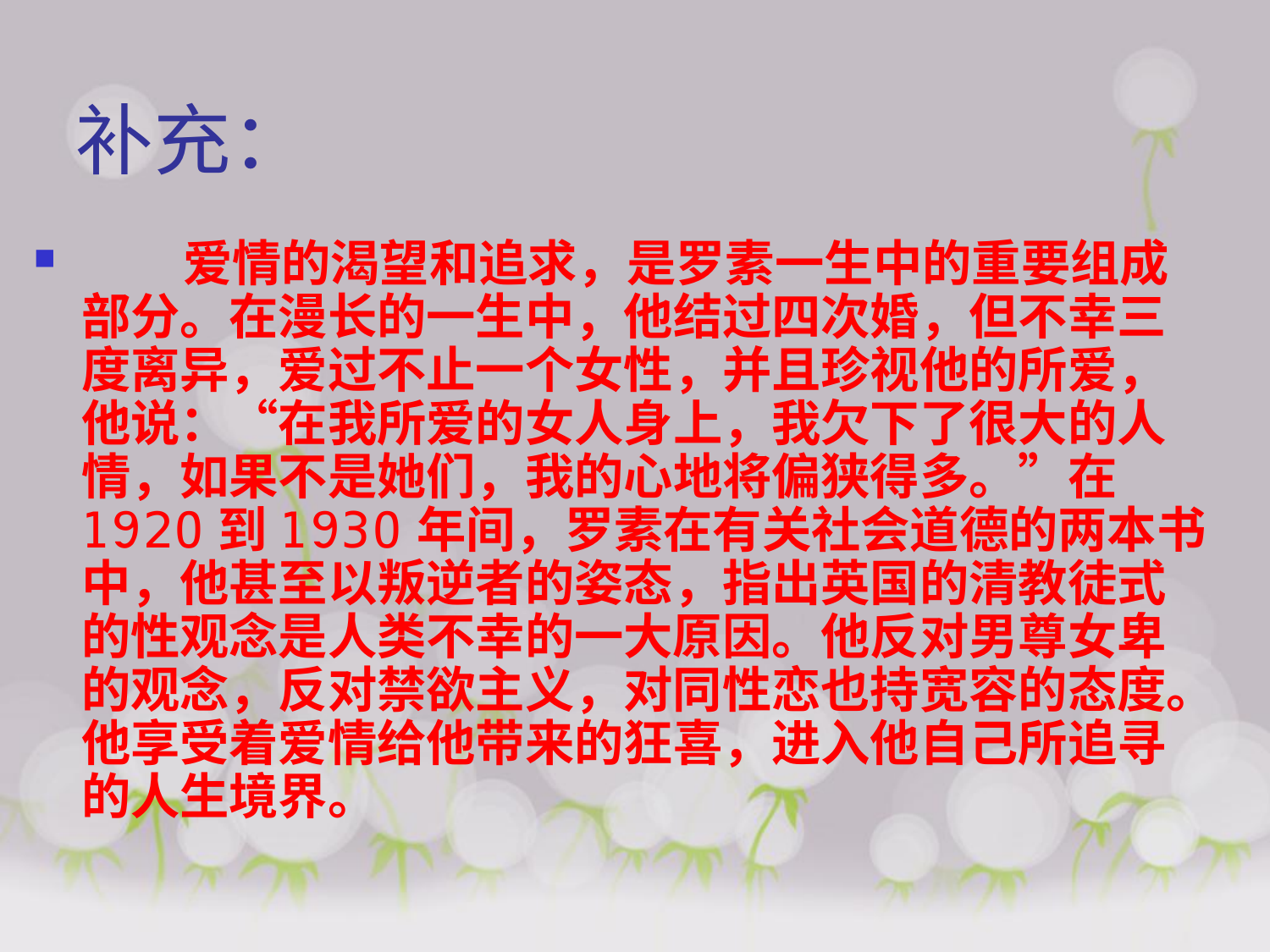

# 补充：
        爱情的渴望和追求，是罗素一生中的重要组成部分。在漫长的一生中，他结过四次婚，但不幸三度离异，爱过不止一个女性，并且珍视他的所爱，他说：“在我所爱的女人身上，我欠下了很大的人情，如果不是她们，我的心地将偏狭得多。”在1920到1930年间，罗素在有关社会道德的两本书中，他甚至以叛逆者的姿态，指出英国的清教徒式的性观念是人类不幸的一大原因。他反对男尊女卑的观念，反对禁欲主义，对同性恋也持宽容的态度。他享受着爱情给他带来的狂喜，进入他自己所追寻的人生境界。